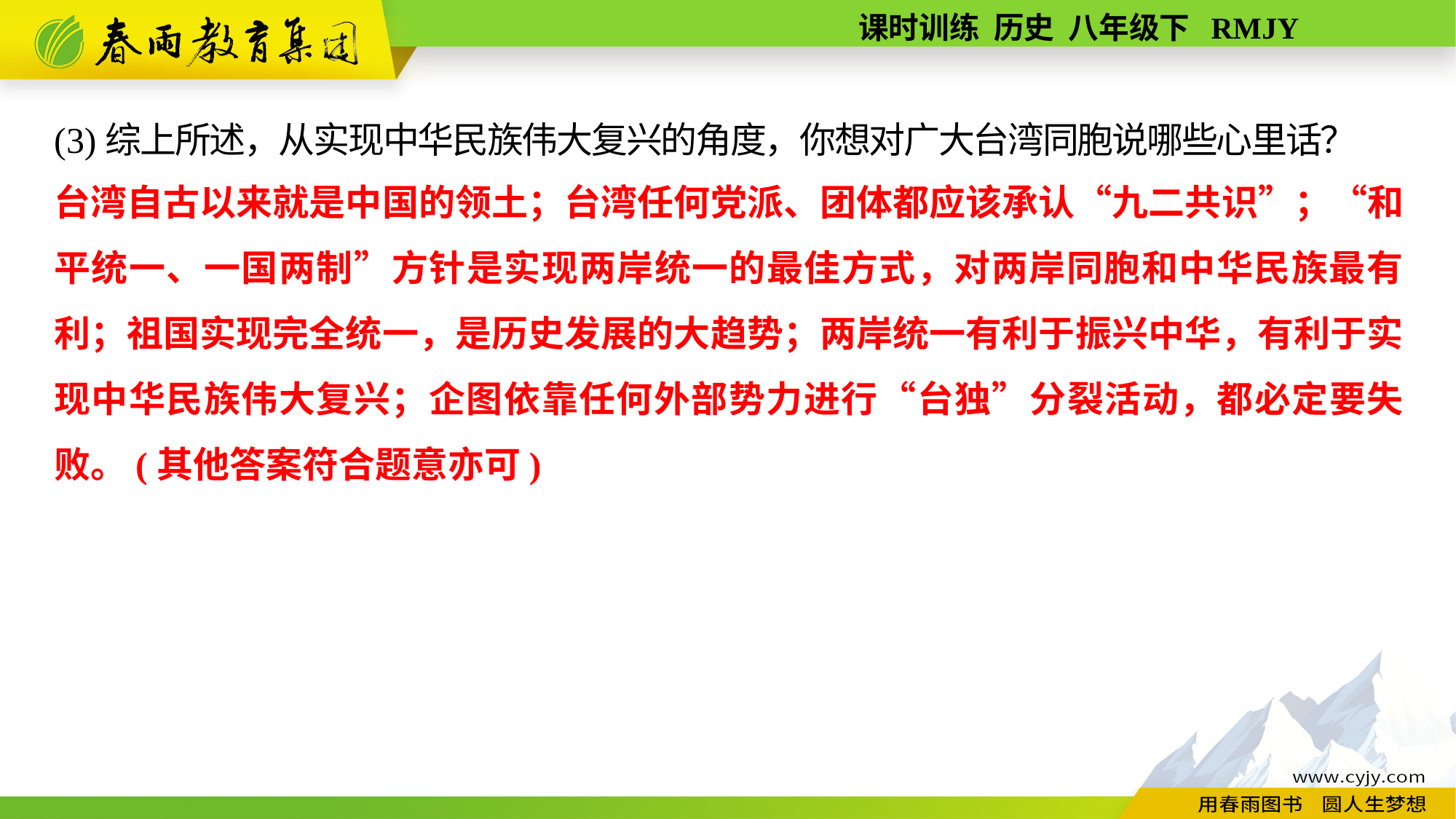

(3)综上所述，从实现中华民族伟大复兴的角度，你想对广大台湾同胞说哪些心里话？
台湾自古以来就是中国的领土；台湾任何党派、团体都应该承认“九二共识”；“和平统一、一国两制”方针是实现两岸统一的最佳方式，对两岸同胞和中华民族最有利；祖国实现完全统一，是历史发展的大趋势；两岸统一有利于振兴中华，有利于实现中华民族伟大复兴；企图依靠任何外部势力进行“台独”分裂活动，都必定要失败。(其他答案符合题意亦可)